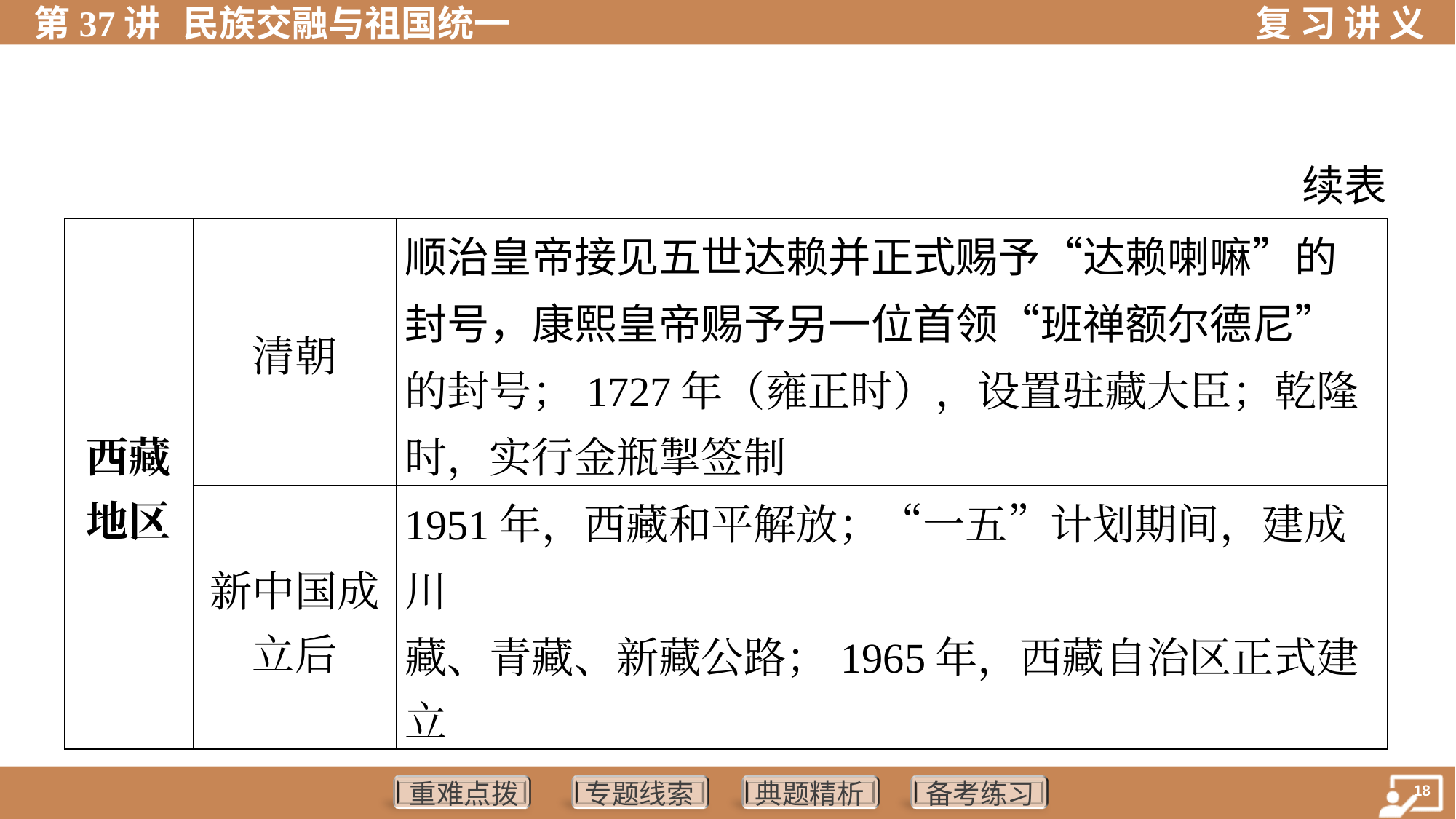

续表
| 西藏 地区 | 清朝 | 顺治皇帝接见五世达赖并正式赐予“达赖喇嘛”的封号，康熙皇帝赐予另一位首领“班禅额尔德尼”的封号；1727年（雍正时），设置驻藏大臣；乾隆时，实行金瓶掣签制 |
| --- | --- | --- |
|  | 新中国成 立后 | 1951年，西藏和平解放；“一五”计划期间，建成川 藏、青藏、新藏公路；1965年，西藏自治区正式建 立 |